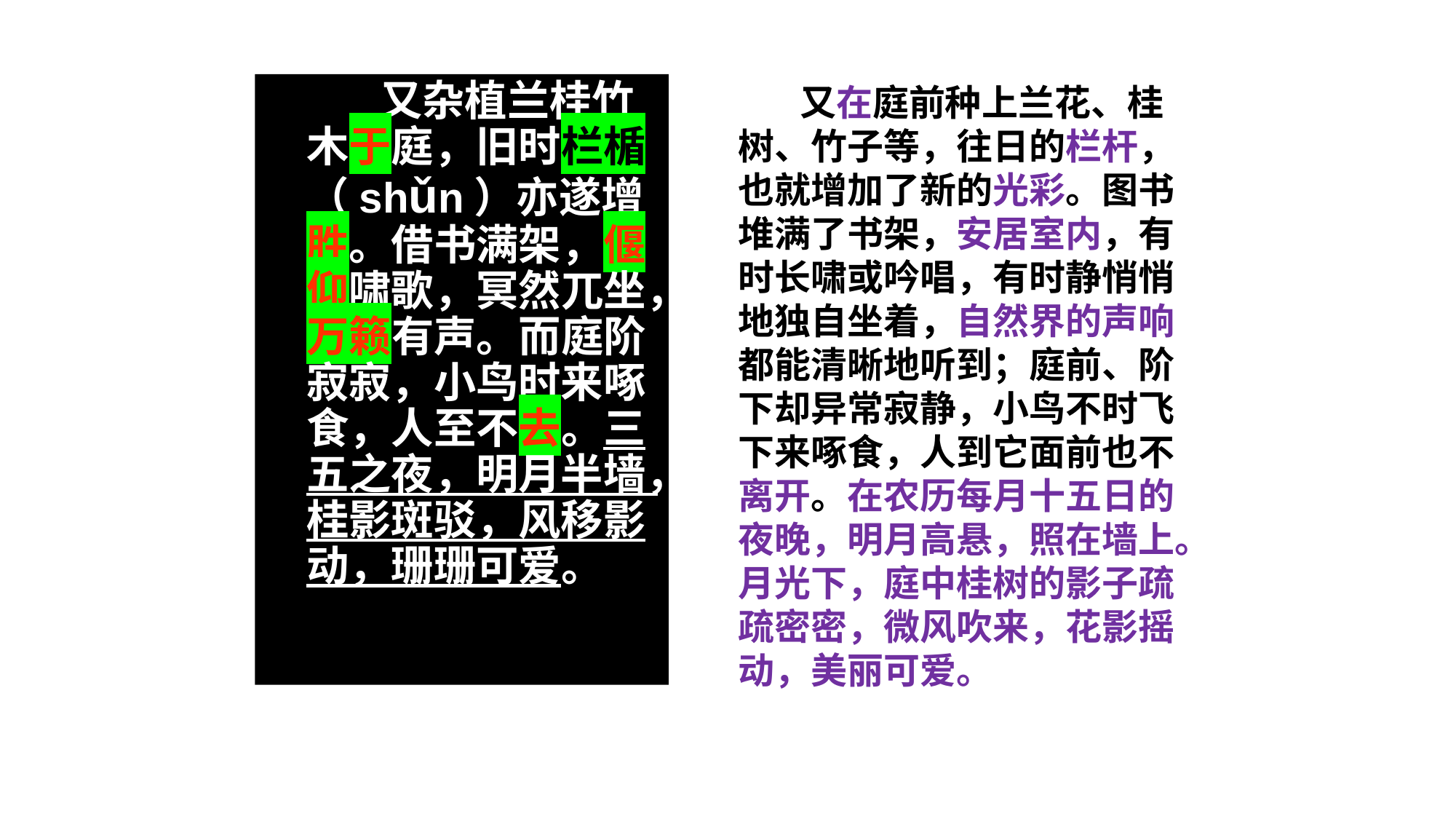

又杂植兰桂竹木于庭，旧时栏楯（shǔn）亦遂增胜。借书满架，偃仰啸歌，冥然兀坐，万籁有声。而庭阶寂寂，小鸟时来啄食，人至不去。三五之夜，明月半墙，桂影斑驳，风移影动，珊珊可爱。
  又在庭前种上兰花、桂树、竹子等，往日的栏杆，也就增加了新的光彩。图书堆满了书架，安居室内，有时长啸或吟唱，有时静悄悄地独自坐着，自然界的声响都能清晰地听到；庭前、阶下却异常寂静，小鸟不时飞下来啄食，人到它面前也不离开。在农历每月十五日的夜晚，明月高悬，照在墙上。月光下，庭中桂树的影子疏疏密密，微风吹来，花影摇动，美丽可爱。